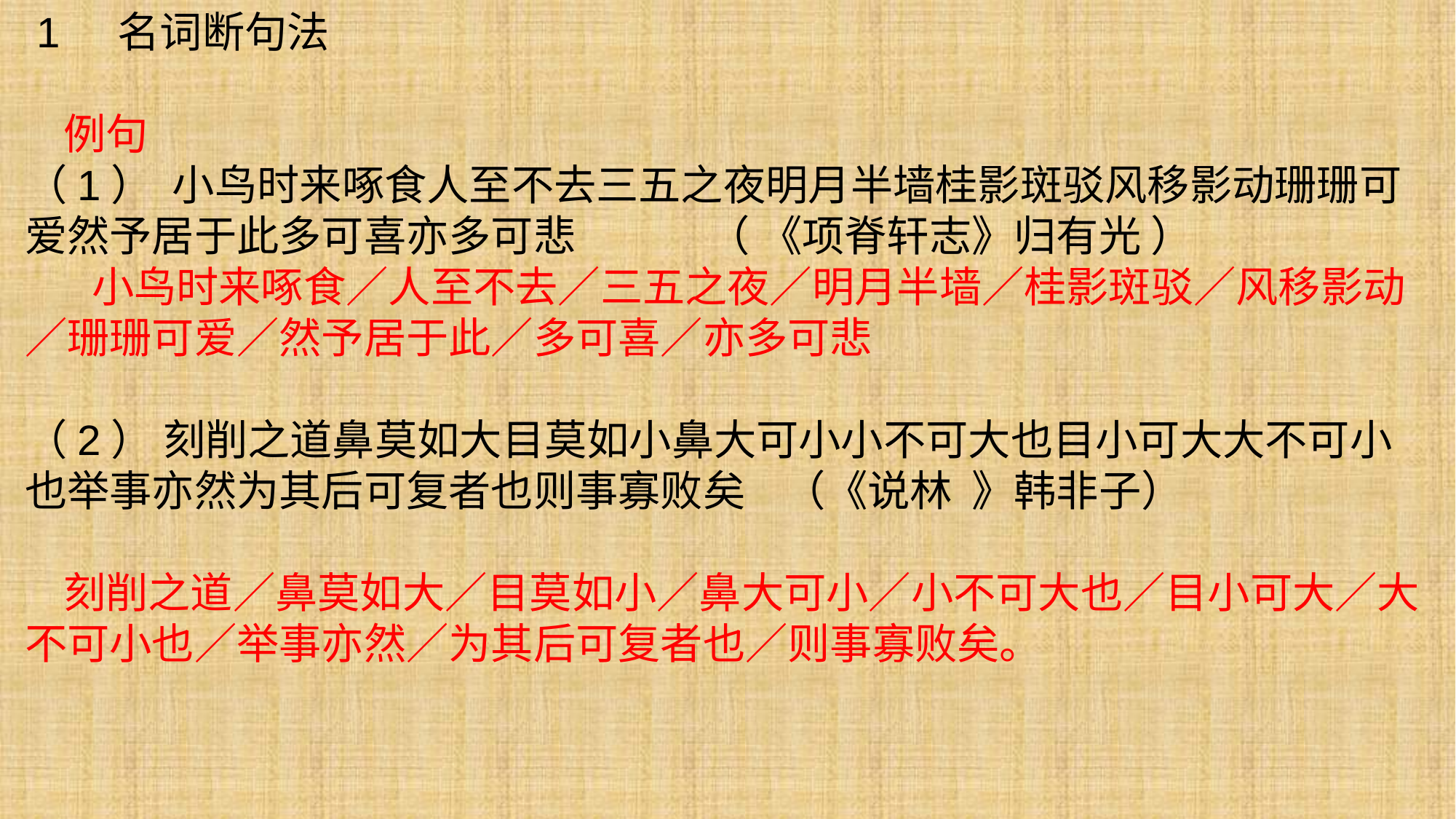

1    名词断句法

   例句
（1）  小鸟时来啄食人至不去三五之夜明月半墙桂影斑驳风移影动珊珊可爱然予居于此多可喜亦多可悲              （ 《项脊轩志》归有光 ）
      小鸟时来啄食∕人至不去∕三五之夜∕明月半墙∕桂影斑驳∕风移影动∕珊珊可爱∕然予居于此∕多可喜∕亦多可悲

（2） 刻削之道鼻莫如大目莫如小鼻大可小小不可大也目小可大大不可小也举事亦然为其后可复者也则事寡败矣    （《说林  》韩非子）

   刻削之道∕鼻莫如大∕目莫如小∕鼻大可小∕小不可大也∕目小可大∕大不可小也∕举事亦然∕为其后可复者也∕则事寡败矣。